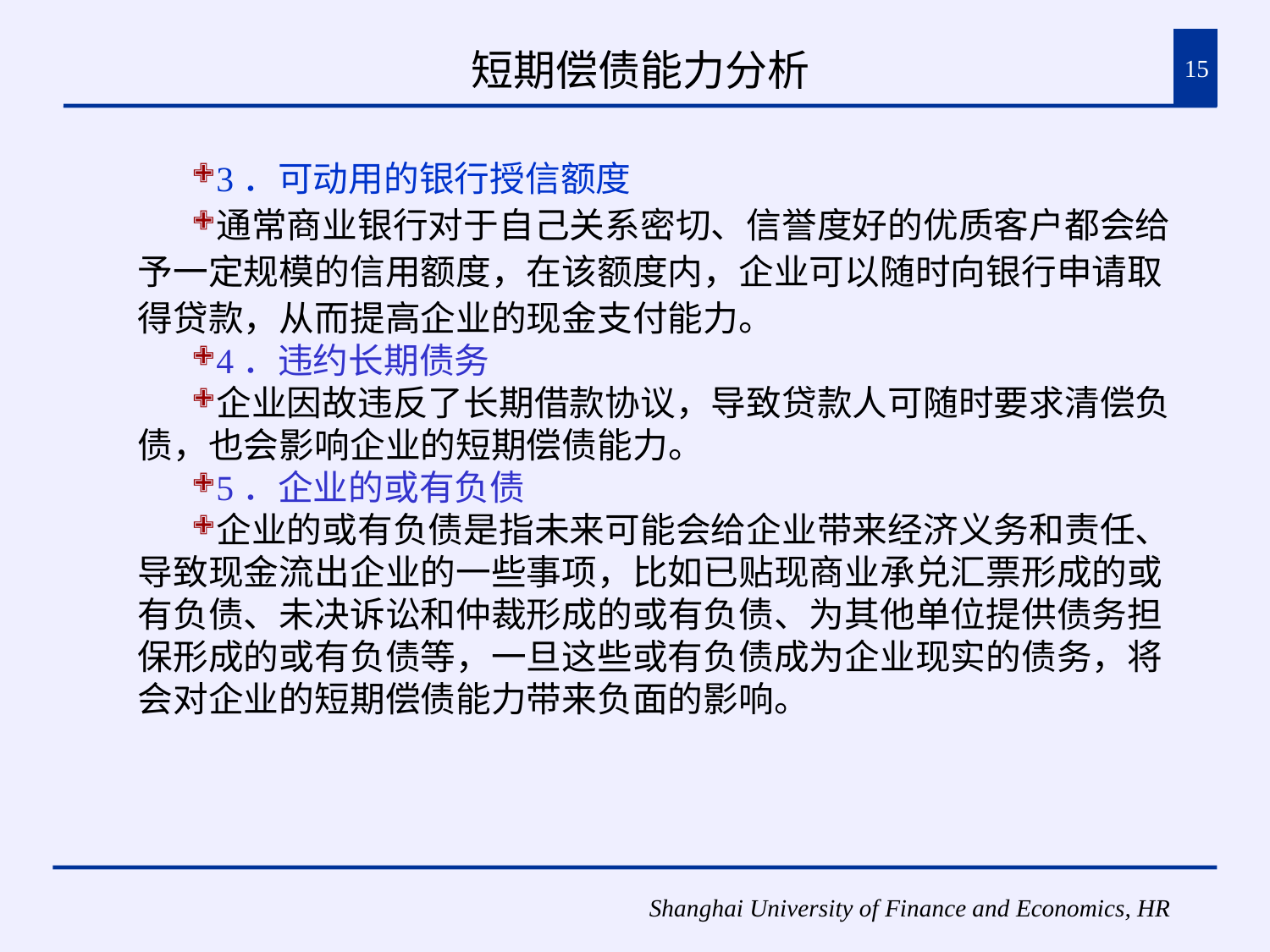

# 短期偿债能力分析
15
3．可动用的银行授信额度
通常商业银行对于自己关系密切、信誉度好的优质客户都会给予一定规模的信用额度，在该额度内，企业可以随时向银行申请取得贷款，从而提高企业的现金支付能力。
4．违约长期债务
企业因故违反了长期借款协议，导致贷款人可随时要求清偿负债，也会影响企业的短期偿债能力。
5．企业的或有负债
企业的或有负债是指未来可能会给企业带来经济义务和责任、导致现金流出企业的一些事项，比如已贴现商业承兑汇票形成的或有负债、未决诉讼和仲裁形成的或有负债、为其他单位提供债务担保形成的或有负债等，一旦这些或有负债成为企业现实的债务，将会对企业的短期偿债能力带来负面的影响。